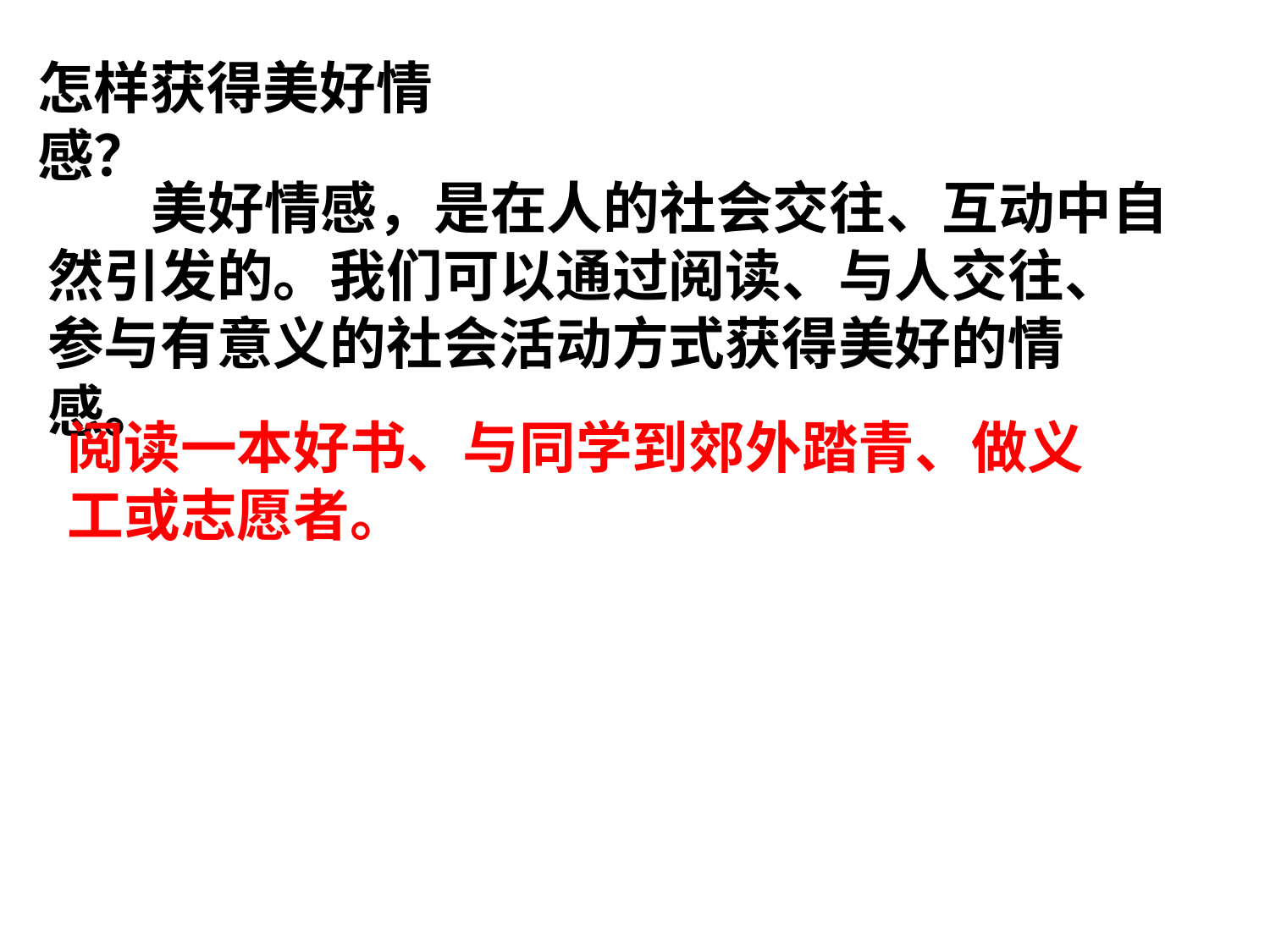

怎样获得美好情感？
       美好情感，是在人的社会交往、互动中自然引发的。我们可以通过阅读、与人交往、参与有意义的社会活动方式获得美好的情感。
阅读一本好书、与同学到郊外踏青、做义工或志愿者。